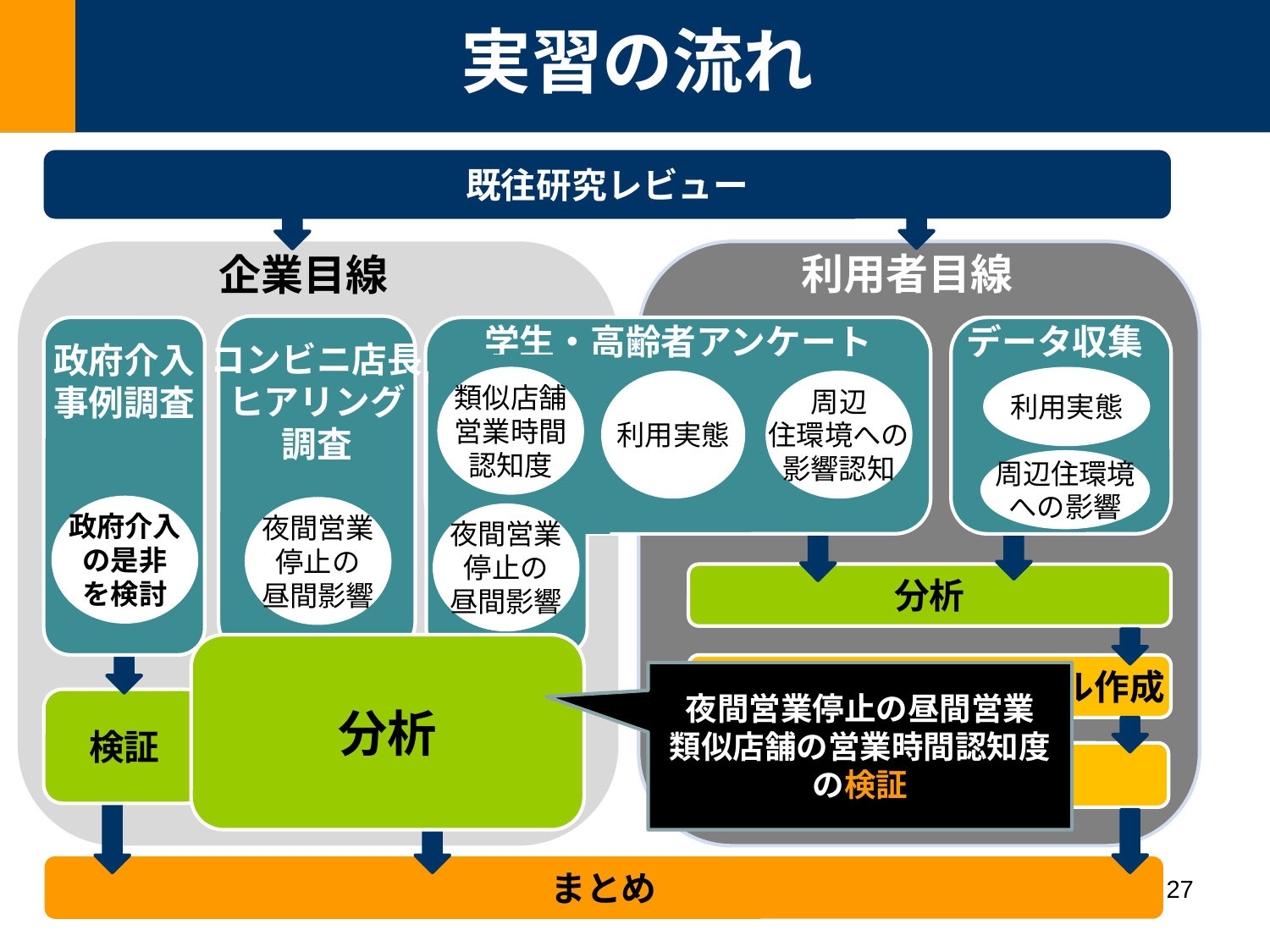

実習の流れ
既往研究レビュー

企業目線
夜間
営業停止の
昼間の影響
利用者目線
コンビニ店長
ヒアリング
調査

政府介入
事例調査

学生・高齢者アンケート

データ収集

類似店舗
営業時間
認知度
利用実態
利用実態
周辺
住環境への
影響認知
周辺住環境
への影響
1-2
1-3
政府介入
の是非
を検討
夜間営業
停止の
昼間影響
夜間営業
停止の
昼間影響

分析

分析

不要24Hコンビニモデル作成
夜間営業停止の昼間営業
類似店舗の営業時間認知度
の検証
検証

つくば市に適用

まとめ
27